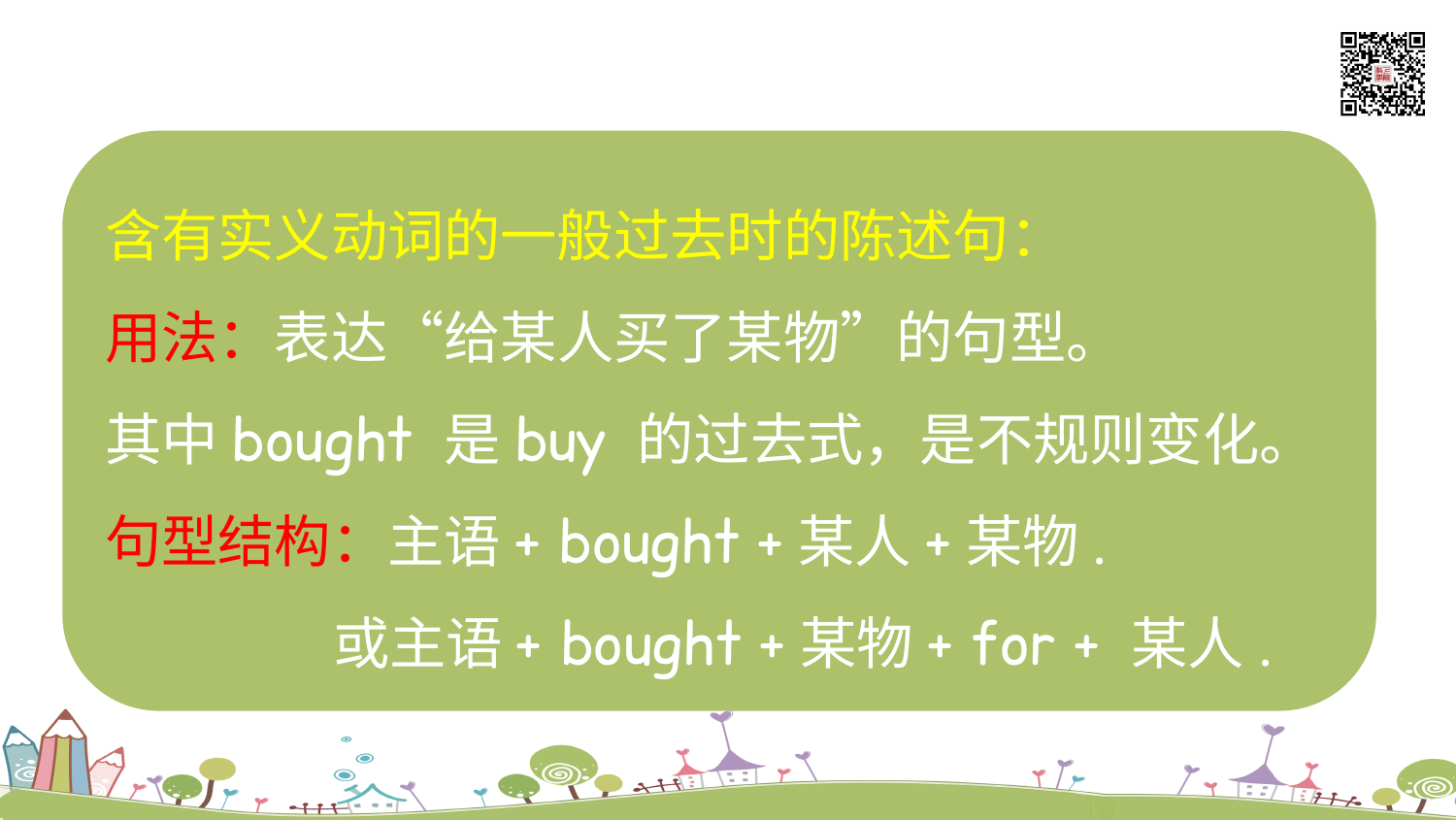

含有实义动词的一般过去时的陈述句：
用法：表达“给某人买了某物”的句型。
其中bought 是buy 的过去式，是不规则变化。
句型结构：主语+ bought +某人+某物.
                 或主语+ bought +某物+ for + 某人.